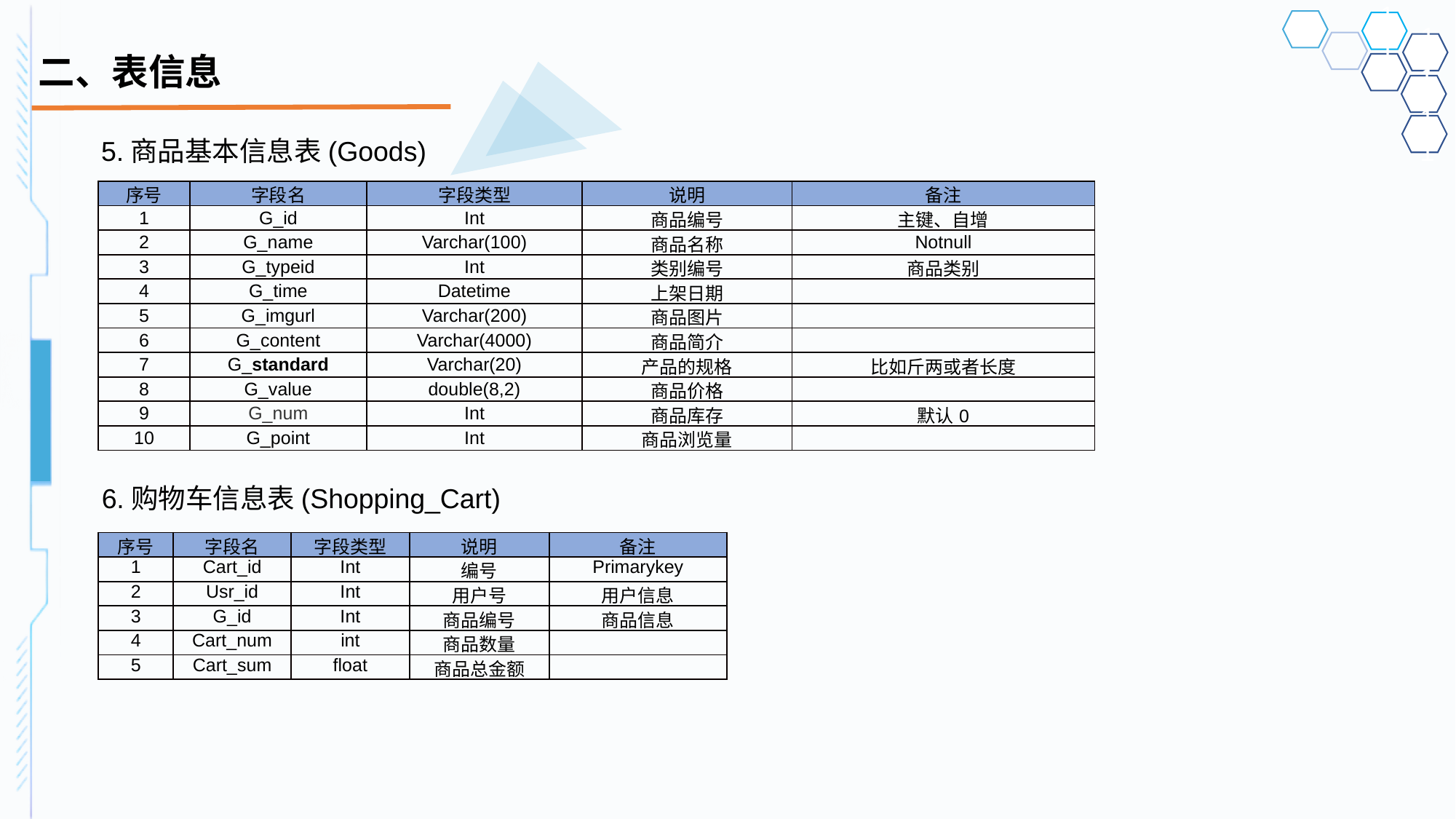

# 二、表信息

5.商品基本信息表(Goods)
| 序号 | 字段名 | 字段类型 | 说明 | 备注 |
| --- | --- | --- | --- | --- |
| 1 | G\_id | Int | 商品编号 | 主键、自增 |
| 2 | G\_name | Varchar(100) | 商品名称 | Notnull |
| 3 | G\_typeid | Int | 类别编号 | 商品类别 |
| 4 | G\_time | Datetime | 上架日期 |  |
| 5 | G\_imgurl | Varchar(200) | 商品图片 |  |
| 6 | G\_content | Varchar(4000) | 商品简介 |  |
| 7 | G\_standard | Varchar(20) | 产品的规格 | 比如斤两或者长度 |
| 8 | G\_value | double(8,2) | 商品价格 |  |
| 9 | G\_num | Int | 商品库存 | 默认0 |
| 10 | G\_point | Int | 商品浏览量 |  |
6.购物车信息表(Shopping_Cart)
| 序号 | 字段名 | 字段类型 | 说明 | 备注 |
| --- | --- | --- | --- | --- |
| 1 | Cart\_id | Int | 编号 | Primarykey |
| 2 | Usr\_id | Int | 用户号 | 用户信息 |
| 3 | G\_id | Int | 商品编号 | 商品信息 |
| 4 | Cart\_num | int | 商品数量 |  |
| 5 | Cart\_sum | float | 商品总金额 |  |